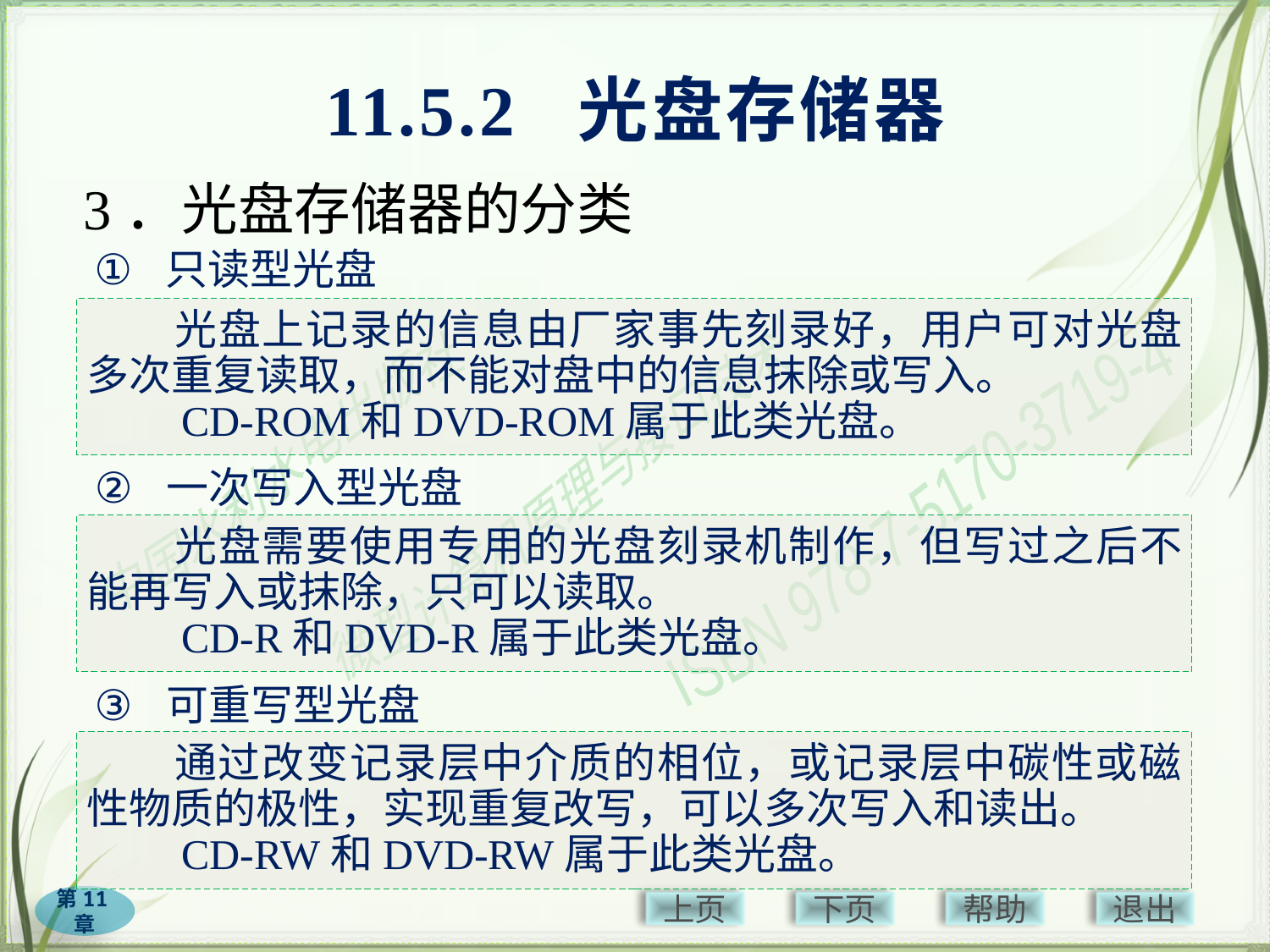

# 11.5.2  光盘存储器
3．光盘存储器的分类
只读型光盘
　　光盘上记录的信息由厂家事先刻录好，用户可对光盘多次重复读取，而不能对盘中的信息抹除或写入。
　　CD-ROM和DVD-ROM属于此类光盘。
一次写入型光盘
　　光盘需要使用专用的光盘刻录机制作，但写过之后不能再写入或抹除，只可以读取。
　　CD-R和DVD-R属于此类光盘。
可重写型光盘
　　通过改变记录层中介质的相位，或记录层中碳性或磁性物质的极性，实现重复改写，可以多次写入和读出。
　　CD-RW和DVD-RW属于此类光盘。